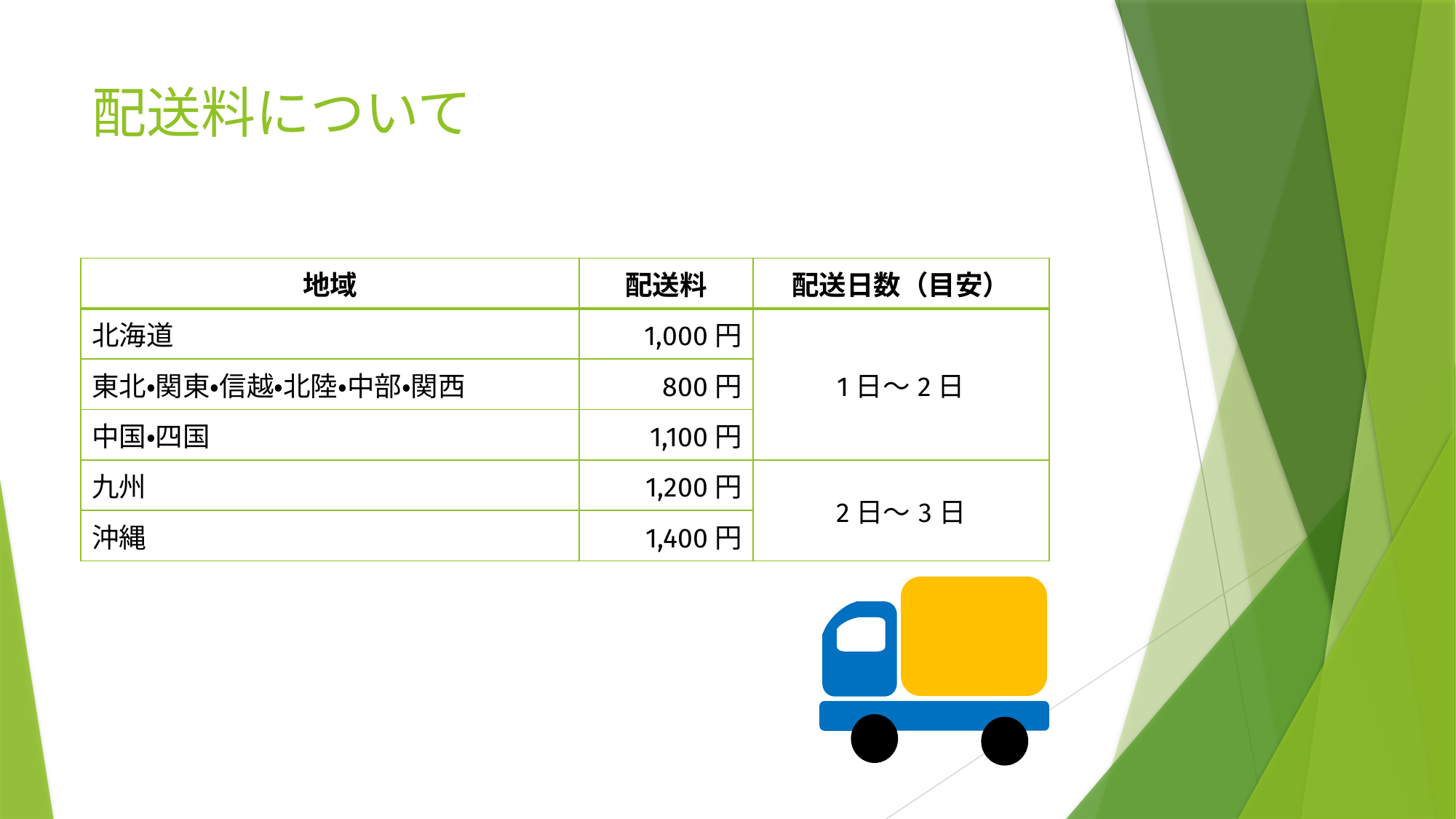

# 配送料について
| 地域 | 配送料 | 配送日数（目安） |
| --- | --- | --- |
| 北海道 | 1,000円 | 1日～2日 |
| 東北・関東・信越・北陸・中部・関西 | 800円 |  |
| 中国・四国 | 1,100円 |  |
| 九州 | 1,200円 | 2日～3日 |
| 沖縄 | 1,400円 |  |